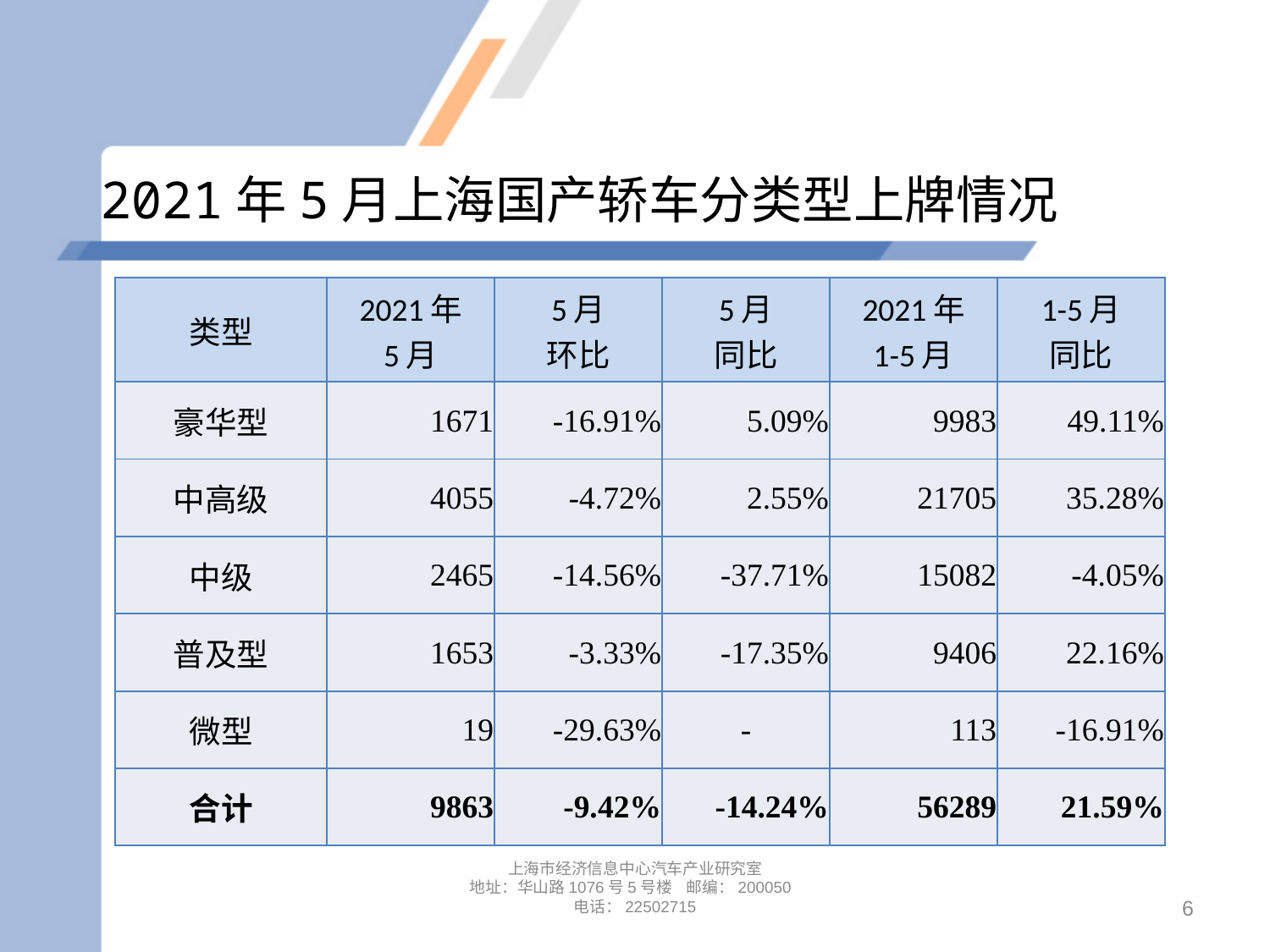

# 2021年5月上海国产轿车分类型上牌情况
| 类型 | 2021年 5月 | 5月 环比 | 5月 同比 | 2021年 1-5月 | 1-5月 同比 |
| --- | --- | --- | --- | --- | --- |
| 豪华型 | 1671 | -16.91% | 5.09% | 9983 | 49.11% |
| 中高级 | 4055 | -4.72% | 2.55% | 21705 | 35.28% |
| 中级 | 2465 | -14.56% | -37.71% | 15082 | -4.05% |
| 普及型 | 1653 | -3.33% | -17.35% | 9406 | 22.16% |
| 微型 | 19 | -29.63% | - | 113 | -16.91% |
| 合计 | 9863 | -9.42% | -14.24% | 56289 | 21.59% |
上海市经济信息中心汽车产业研究室
地址：华山路1076号5号楼    邮编：200050
电话：22502715

6